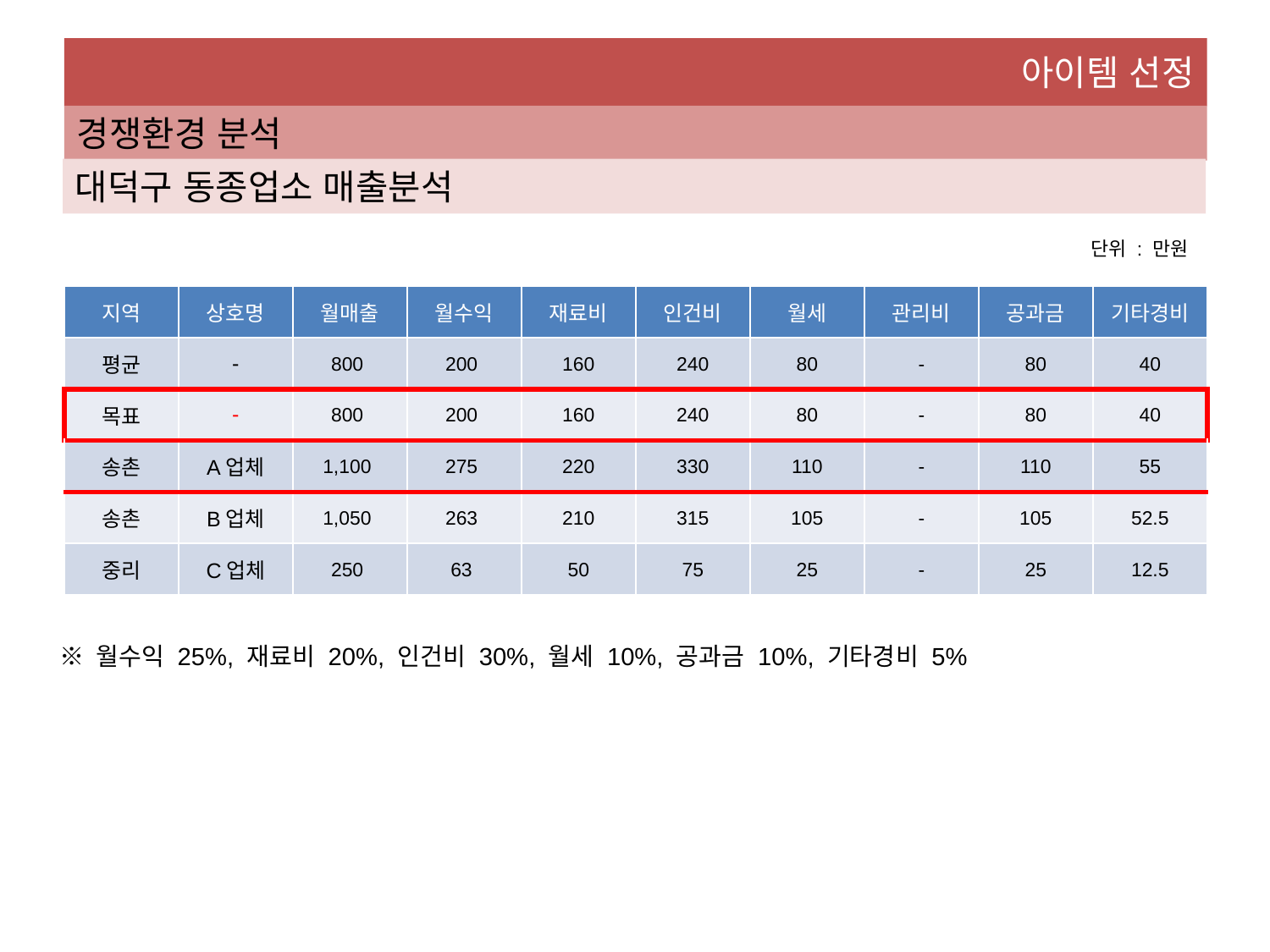

아이템 선정
경쟁환경 분석
대덕구 동종업소 매출분석
단위 : 만원
| 지역 | 상호명 | 월매출 | 월수익 | 재료비 | 인건비 | 월세 | 관리비 | 공과금 | 기타경비 |
| --- | --- | --- | --- | --- | --- | --- | --- | --- | --- |
| 평균 | - | 800 | 200 | 160 | 240 | 80 | - | 80 | 40 |
| 목표 | - | 800 | 200 | 160 | 240 | 80 | - | 80 | 40 |
| 송촌 | A업체 | 1,100 | 275 | 220 | 330 | 110 | - | 110 | 55 |
| 송촌 | B업체 | 1,050 | 263 | 210 | 315 | 105 | - | 105 | 52.5 |
| 중리 | C업체 | 250 | 63 | 50 | 75 | 25 | - | 25 | 12.5 |
※ 월수익 25%, 재료비 20%, 인건비 30%, 월세 10%, 공과금 10%, 기타경비 5%